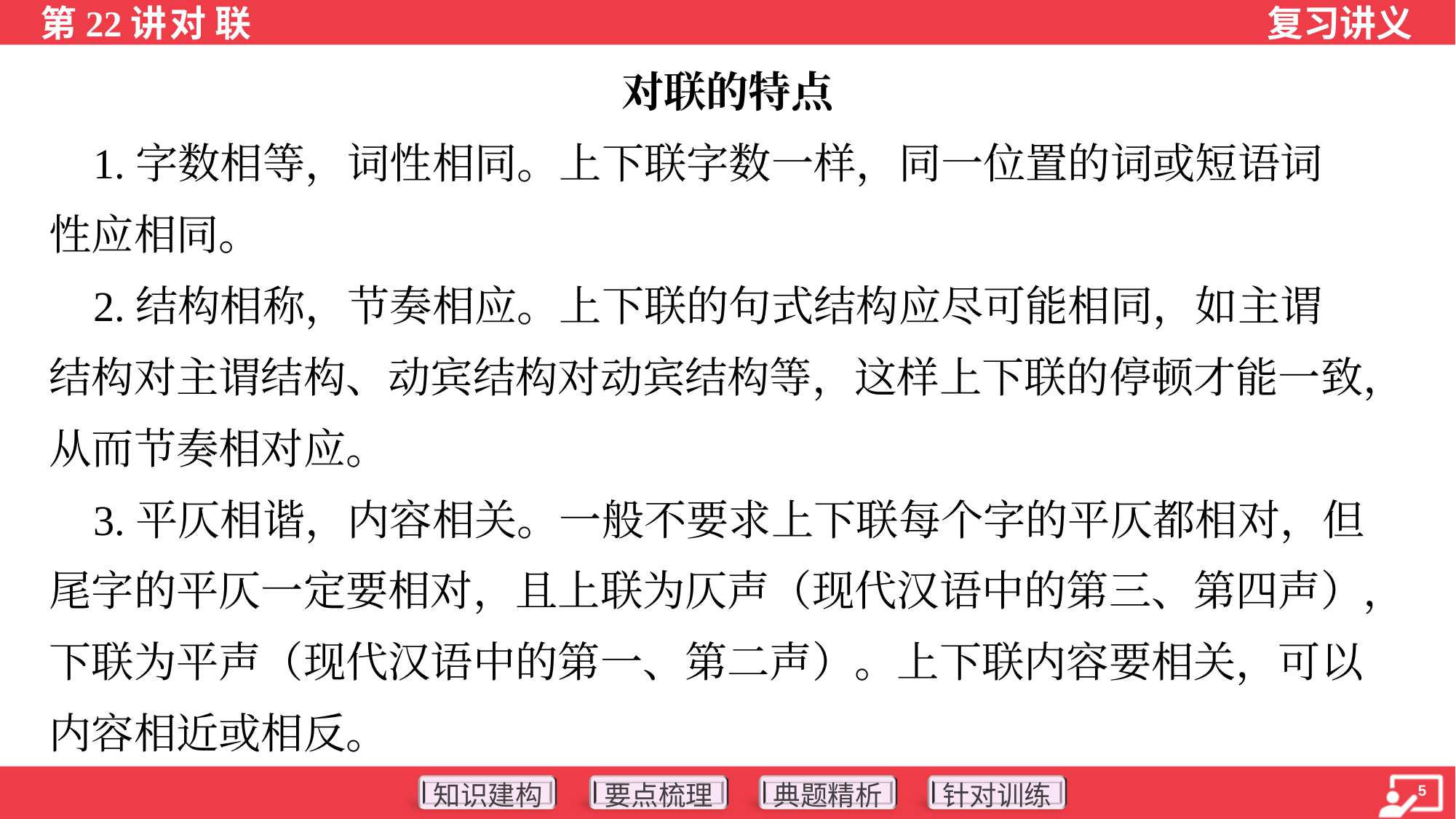

对联的特点
    1.字数相等，词性相同。上下联字数一样，同一位置的词或短语词
性应相同。
    2.结构相称，节奏相应。上下联的句式结构应尽可能相同，如主谓
结构对主谓结构、动宾结构对动宾结构等，这样上下联的停顿才能一致，
从而节奏相对应。
    3.平仄相谐，内容相关。一般不要求上下联每个字的平仄都相对，但
尾字的平仄一定要相对，且上联为仄声（现代汉语中的第三、第四声），
下联为平声（现代汉语中的第一、第二声）。上下联内容要相关，可以
内容相近或相反。